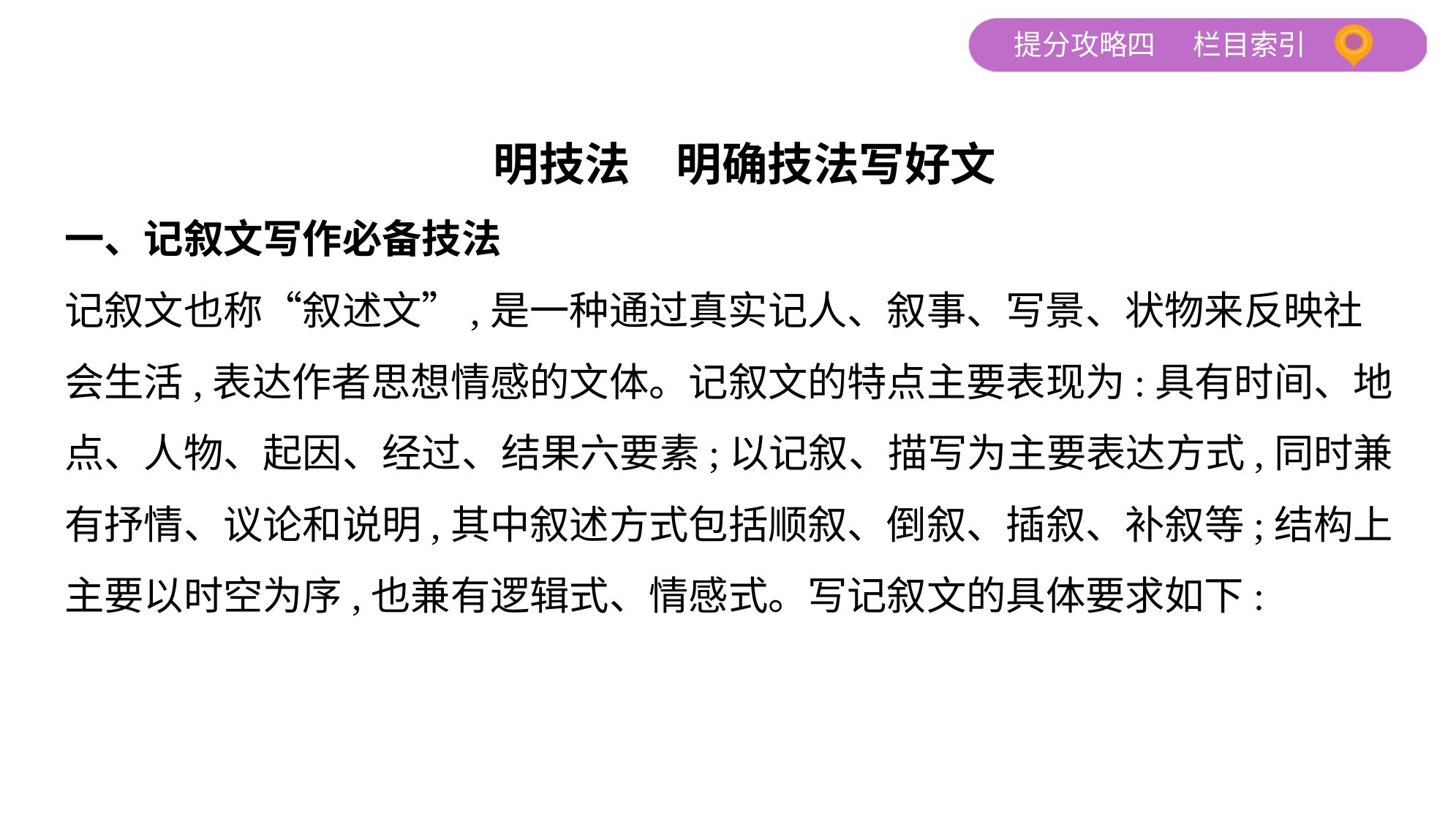

明技法　明确技法写好文
一、记叙文写作必备技法
记叙文也称“叙述文”,是一种通过真实记人、叙事、写景、状物来反映社
会生活,表达作者思想情感的文体。记叙文的特点主要表现为:具有时间、地
点、人物、起因、经过、结果六要素;以记叙、描写为主要表达方式,同时兼
有抒情、议论和说明,其中叙述方式包括顺叙、倒叙、插叙、补叙等;结构上
主要以时空为序,也兼有逻辑式、情感式。写记叙文的具体要求如下: